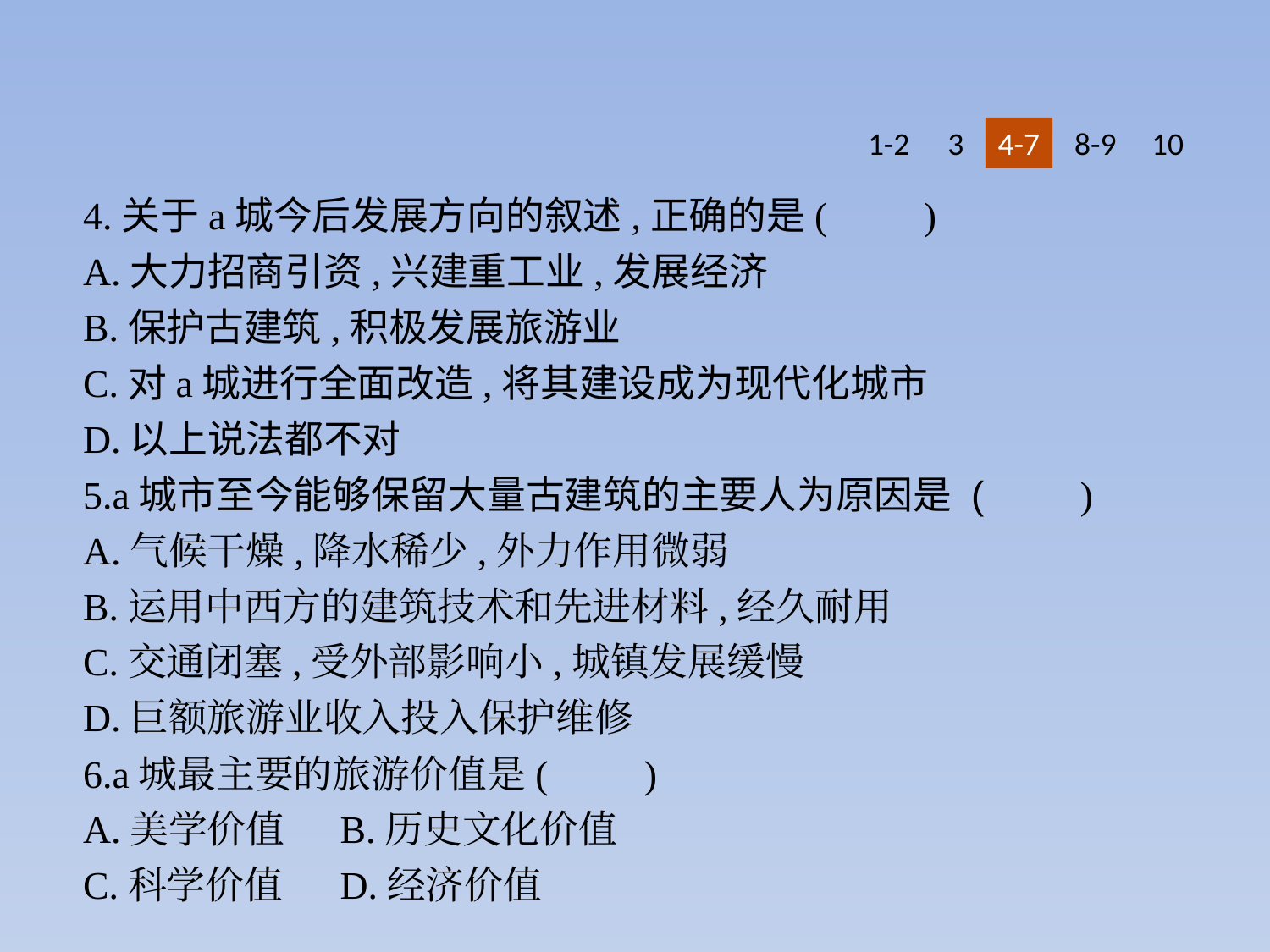

1-2
3
4-7
8-9
10
4.关于a城今后发展方向的叙述,正确的是(　　)
A.大力招商引资,兴建重工业,发展经济
B.保护古建筑,积极发展旅游业
C.对a城进行全面改造,将其建设成为现代化城市
D.以上说法都不对
5.a城市至今能够保留大量古建筑的主要人为原因是 (　　)
A.气候干燥,降水稀少,外力作用微弱
B.运用中西方的建筑技术和先进材料,经久耐用
C.交通闭塞,受外部影响小,城镇发展缓慢
D.巨额旅游业收入投入保护维修
6.a城最主要的旅游价值是(　　)
A.美学价值	B.历史文化价值
C.科学价值	D.经济价值